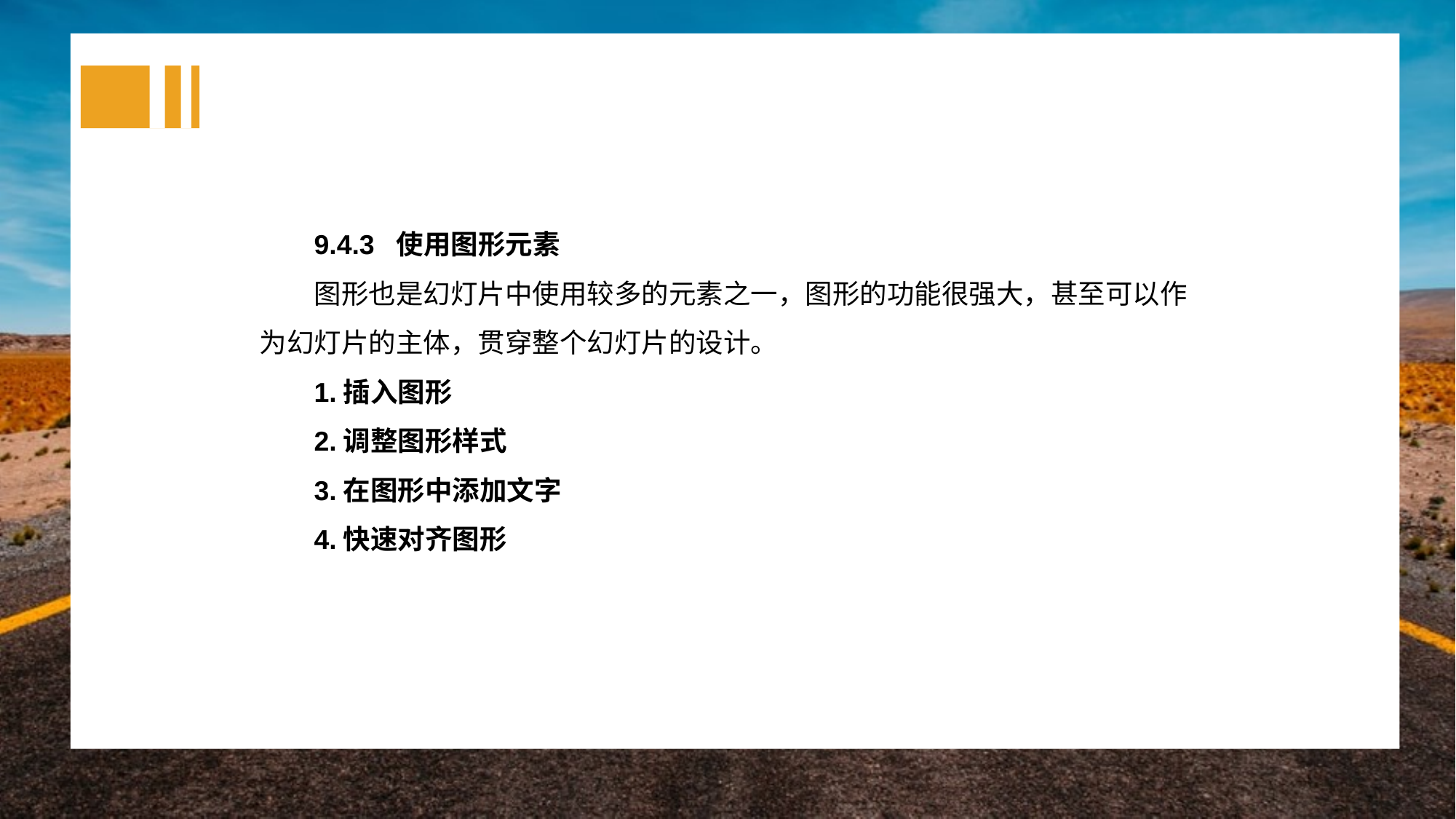

9.4.3  使用图形元素
图形也是幻灯片中使用较多的元素之一，图形的功能很强大，甚至可以作为幻灯片的主体，贯穿整个幻灯片的设计。
1.插入图形
2.调整图形样式
3.在图形中添加文字
4.快速对齐图形